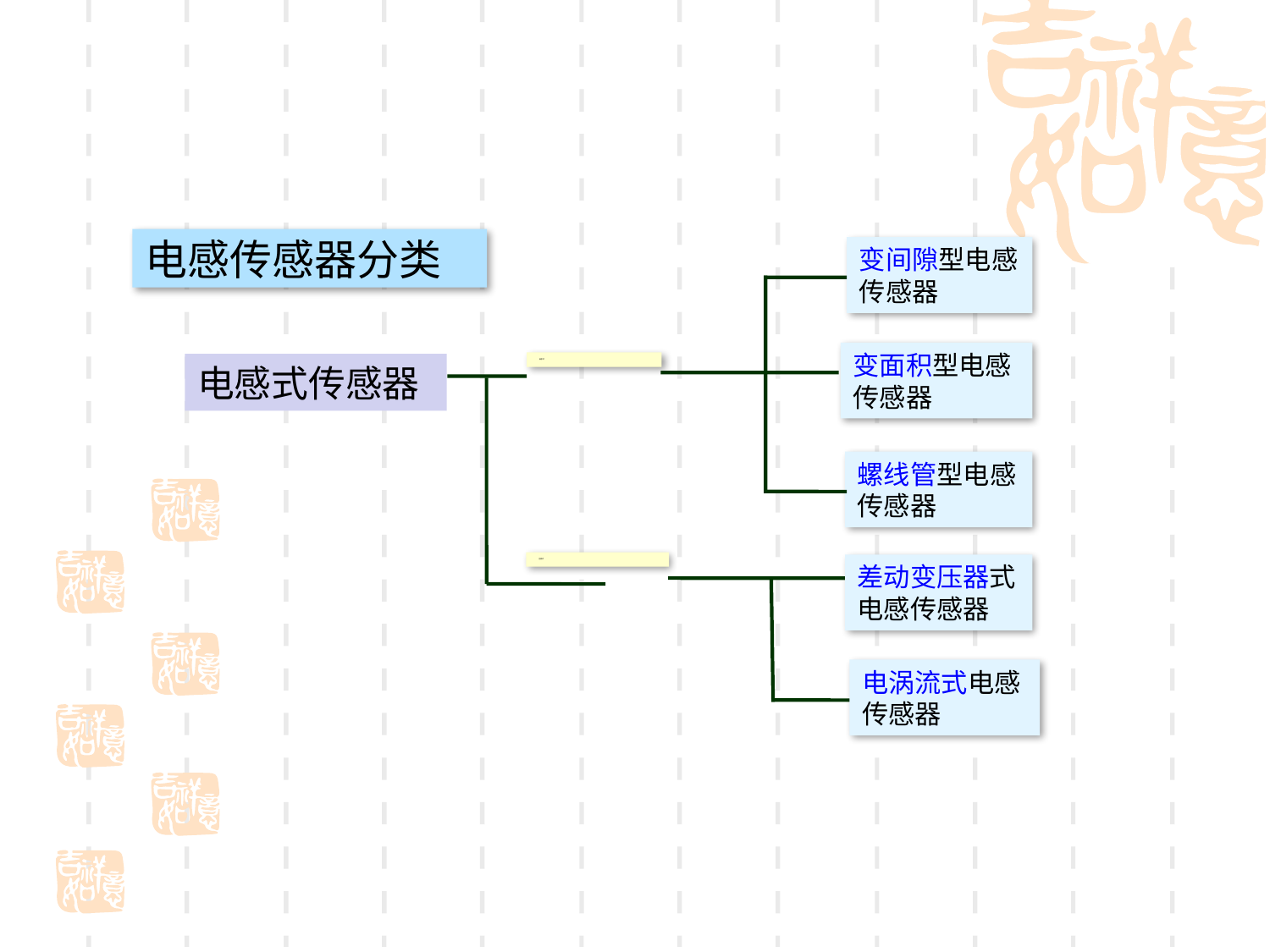

电感传感器分类
变间隙型电感传感器

变面积型电感传感器
自感式

电感式传感器

互感式

螺线管型电感传感器
差动变压器式电感传感器

电涡流式电感传感器